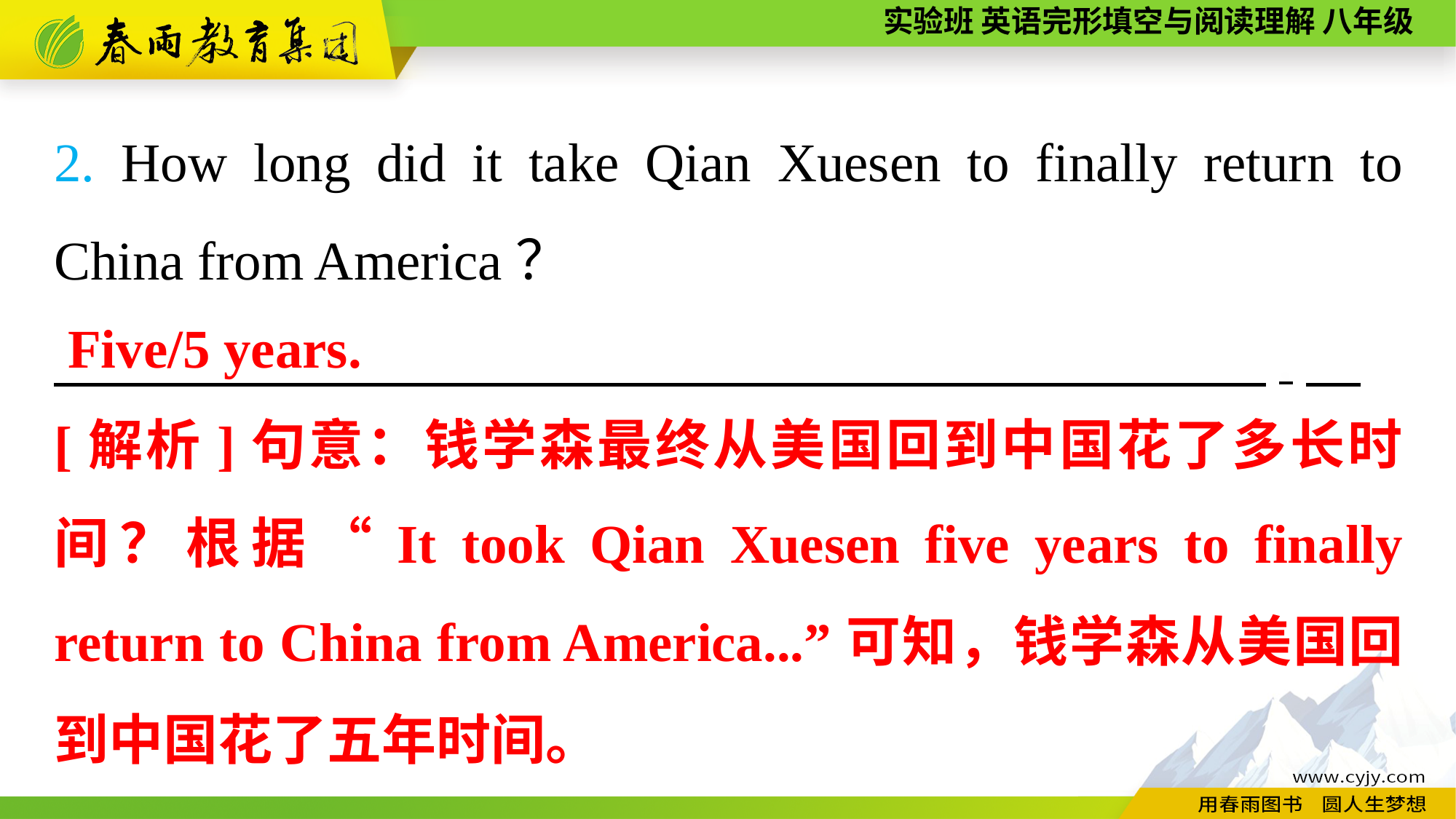

2. How long did it take Qian Xuesen to finally return to China from America？
　　　　                                                                             　,
Five/5 years.
[解析]句意：钱学森最终从美国回到中国花了多长时间？根据“It took Qian Xuesen five years to finally return to China from America...”可知，钱学森从美国回到中国花了五年时间。